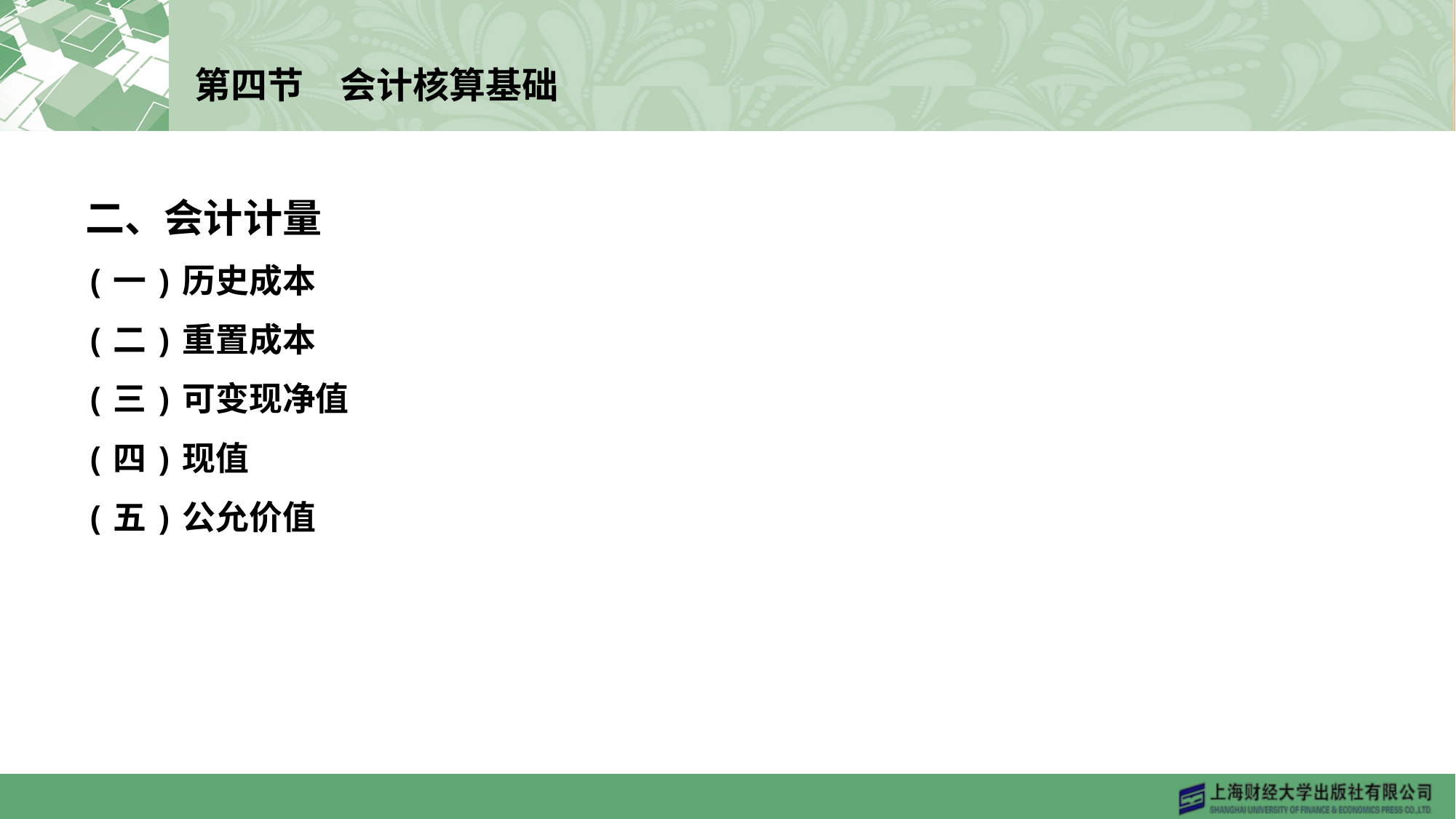

# 第四节　会计核算基础
二、会计计量
(一)历史成本
(二)重置成本
(三)可变现净值
(四)现值
(五)公允价值